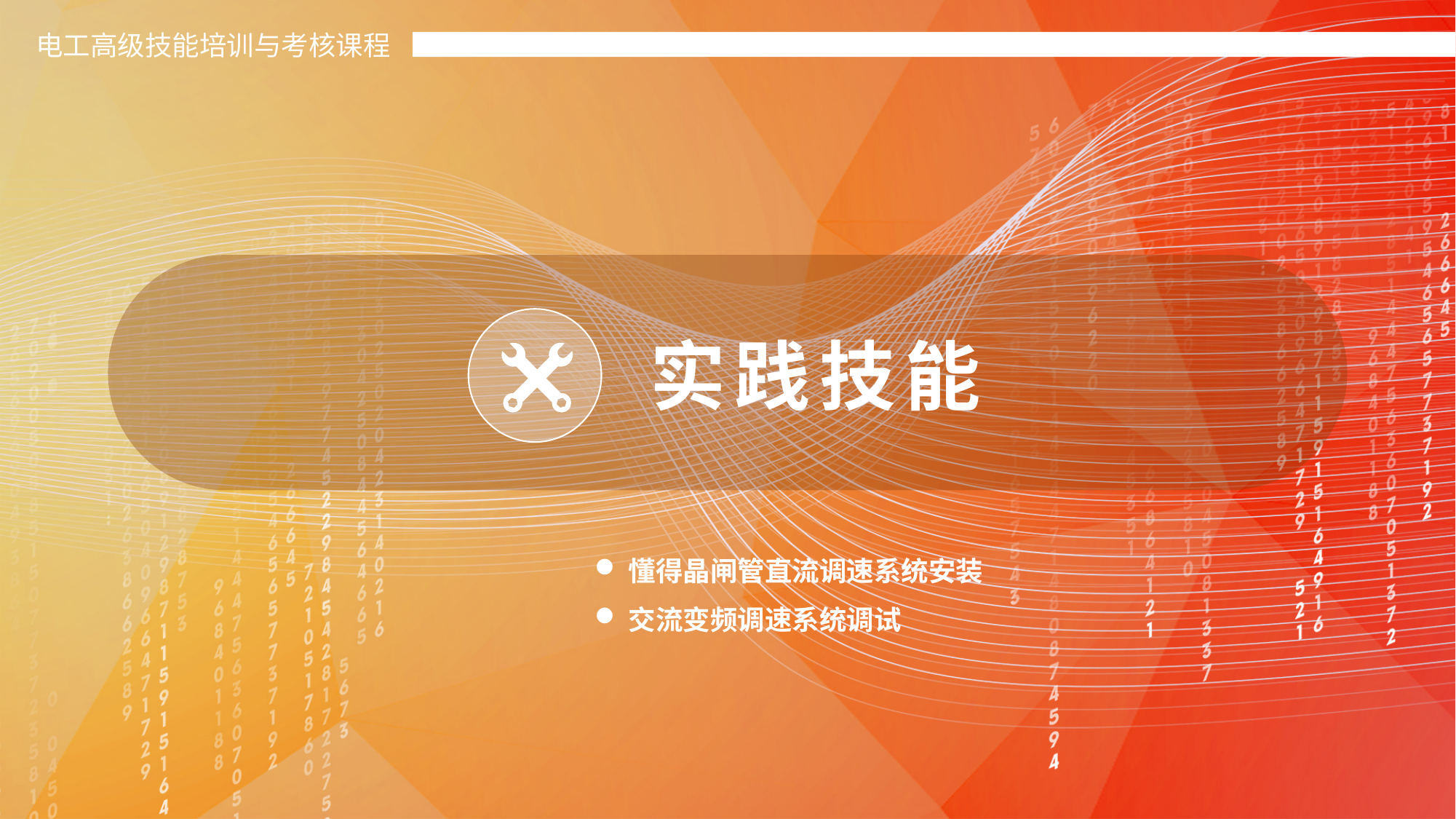

电工高级技能培训与考核课程

实践技能
懂得晶闸管直流调速系统安装
交流变频调速系统调试